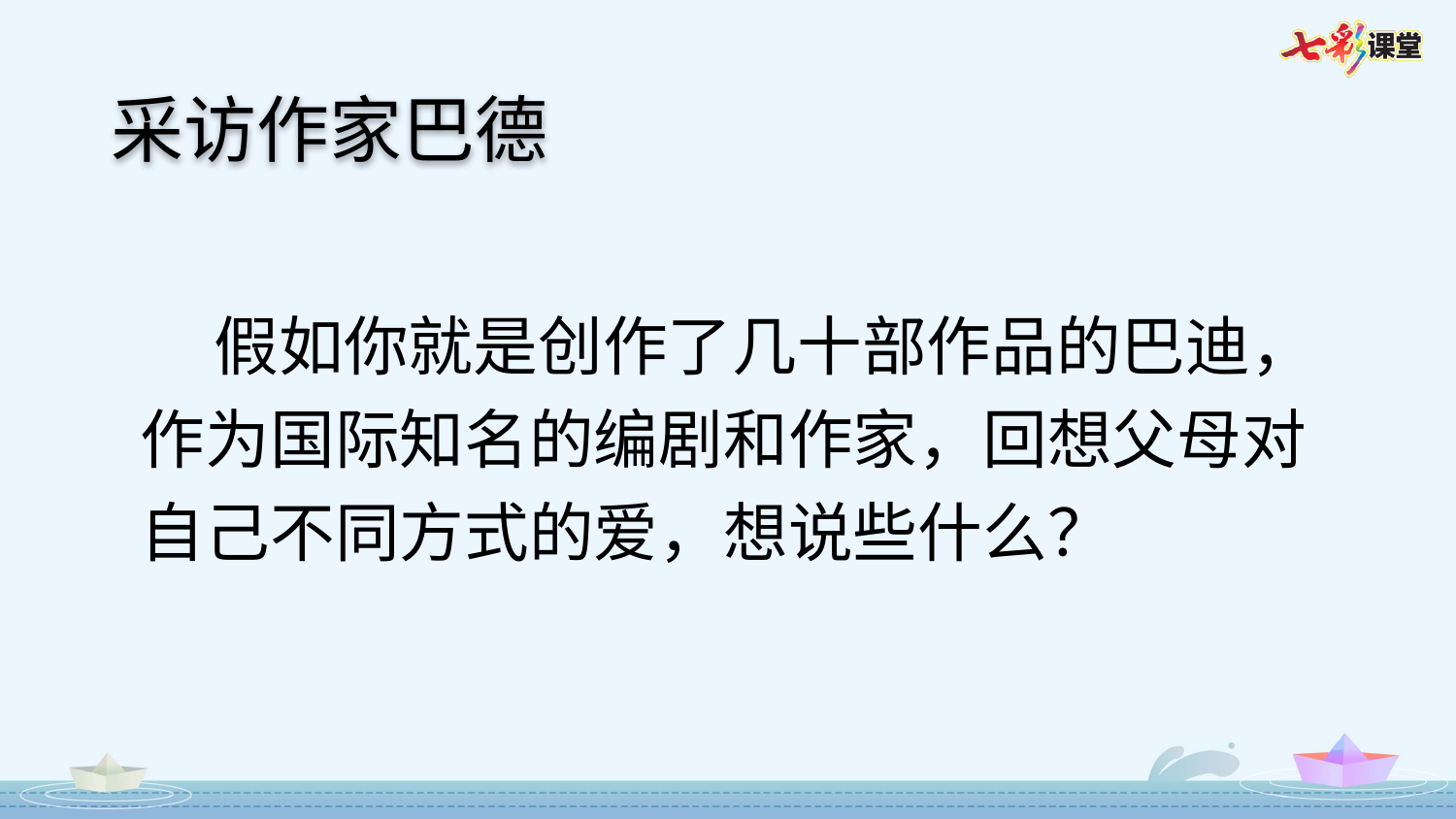

采访作家巴德
    假如你就是创作了几十部作品的巴迪，作为国际知名的编剧和作家，回想父母对自己不同方式的爱，想说些什么？